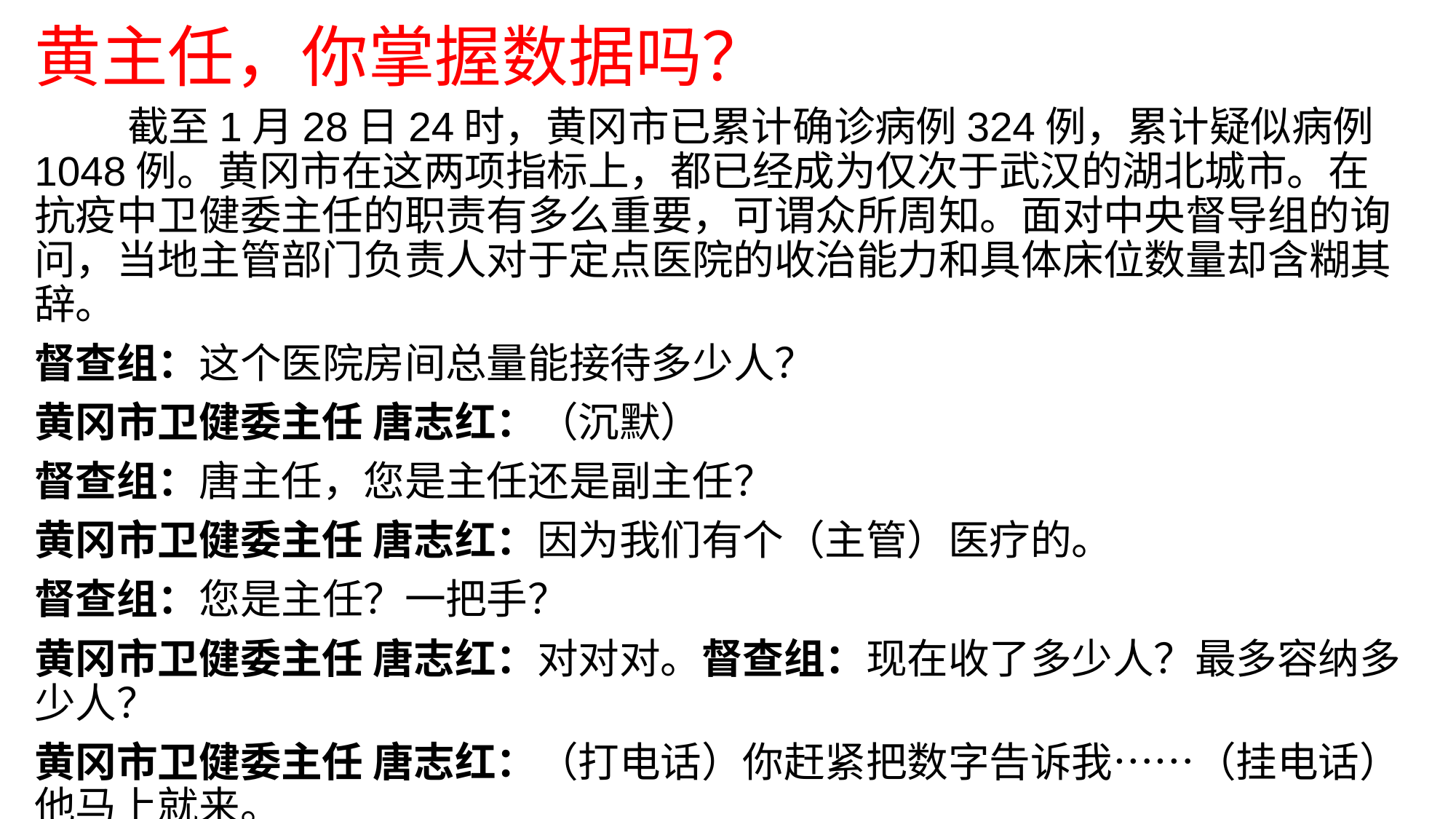

# 黄主任，你掌握数据吗？
         截至1月28日24时，黄冈市已累计确诊病例324例，累计疑似病例1048例。黄冈市在这两项指标上，都已经成为仅次于武汉的湖北城市。在抗疫中卫健委主任的职责有多么重要，可谓众所周知。面对中央督导组的询问，当地主管部门负责人对于定点医院的收治能力和具体床位数量却含糊其辞。
督查组：这个医院房间总量能接待多少人？
黄冈市卫健委主任 唐志红：（沉默）
督查组：唐主任，您是主任还是副主任？
黄冈市卫健委主任 唐志红：因为我们有个（主管）医疗的。
督查组：您是主任？一把手？
黄冈市卫健委主任 唐志红：对对对。督查组：现在收了多少人？最多容纳多少人？
黄冈市卫健委主任 唐志红：（打电话）你赶紧把数字告诉我……（挂电话）他马上就来。